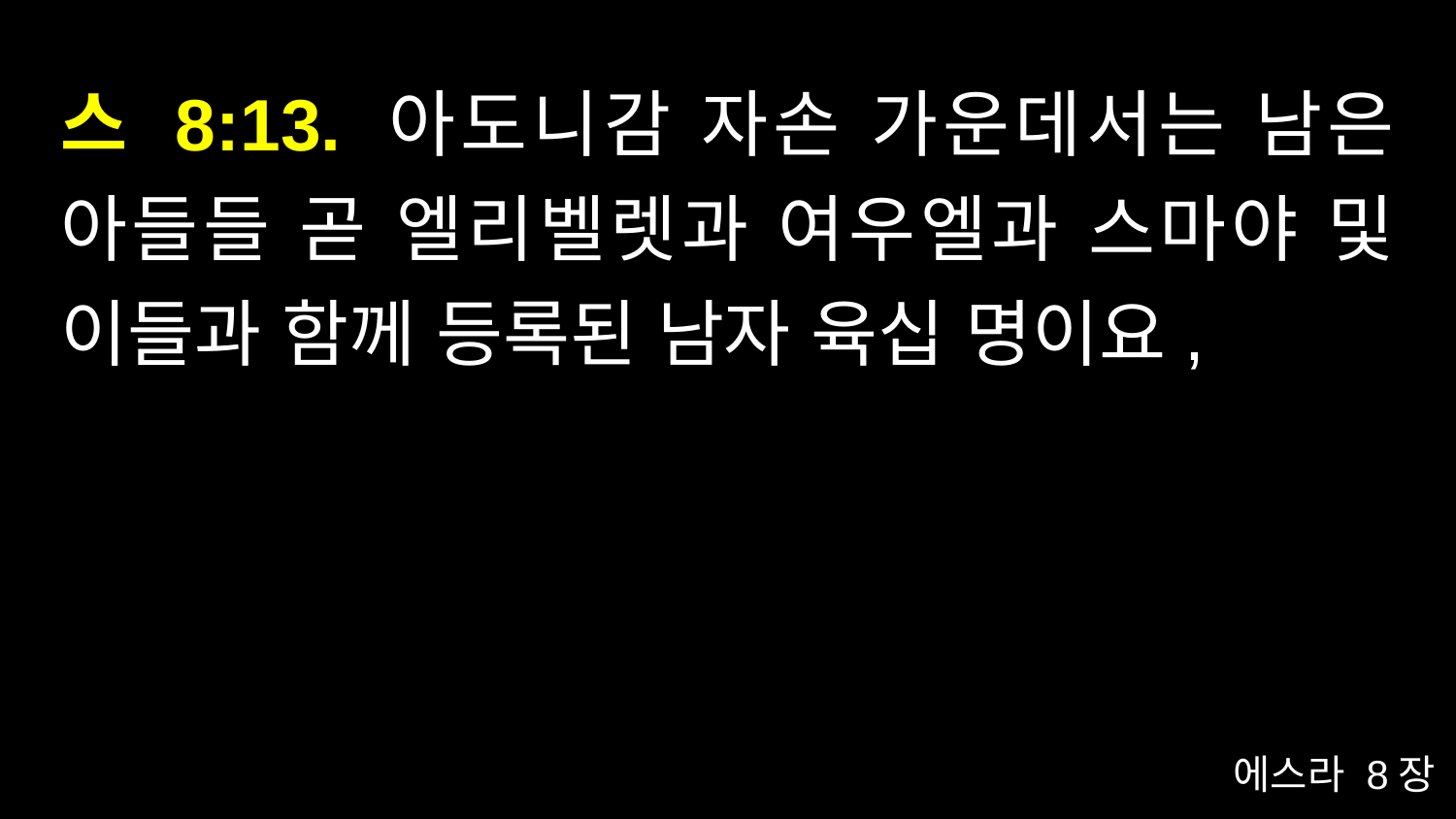

# 스 8:13. 아도니감 자손 가운데서는 남은 아들들 곧 엘리벨렛과 여우엘과 스마야 및 이들과 함께 등록된 남자 육십 명이요,
에스라 8장